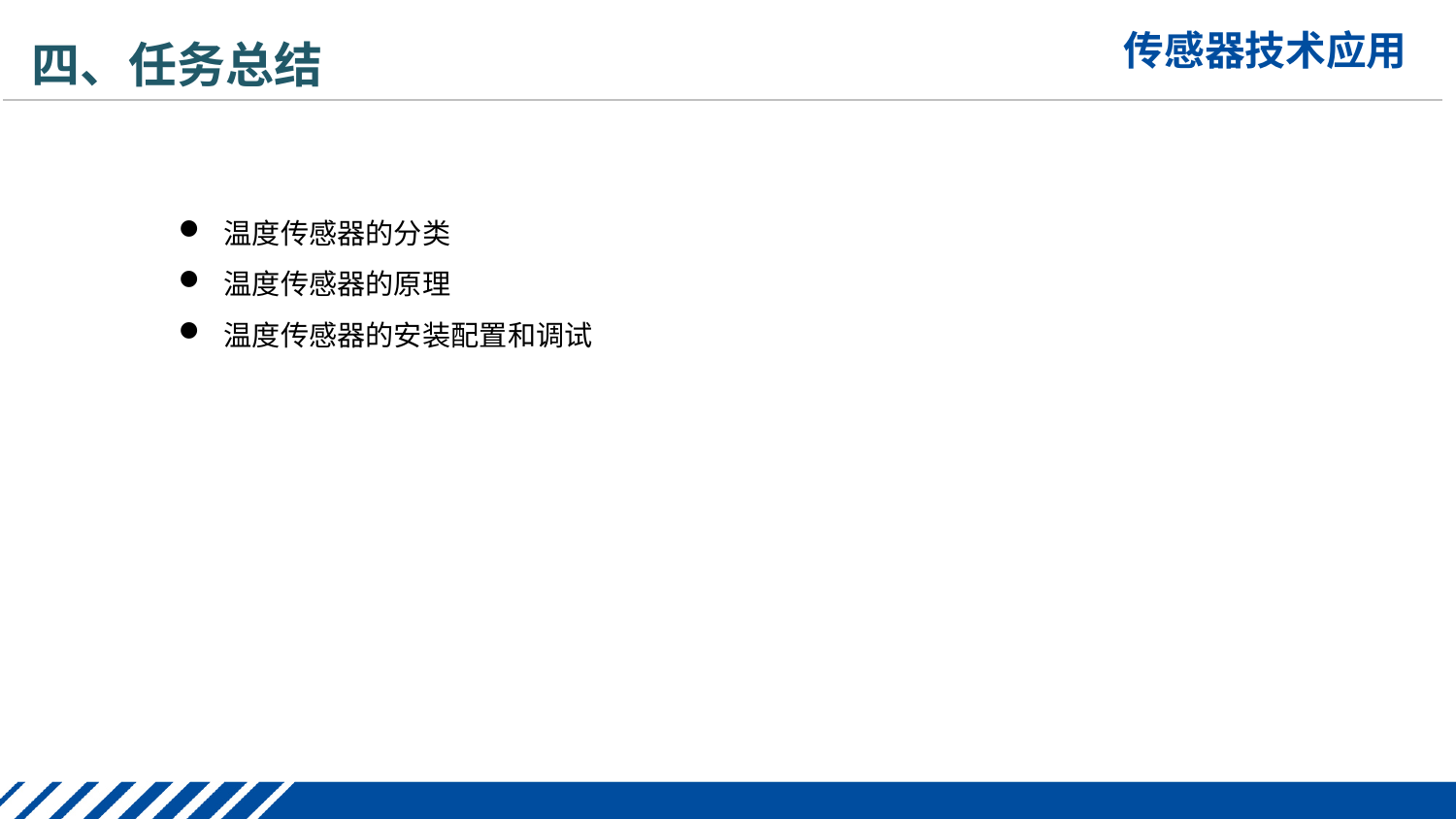

四、任务总结
温度传感器的分类
温度传感器的原理
温度传感器的安装配置和调试